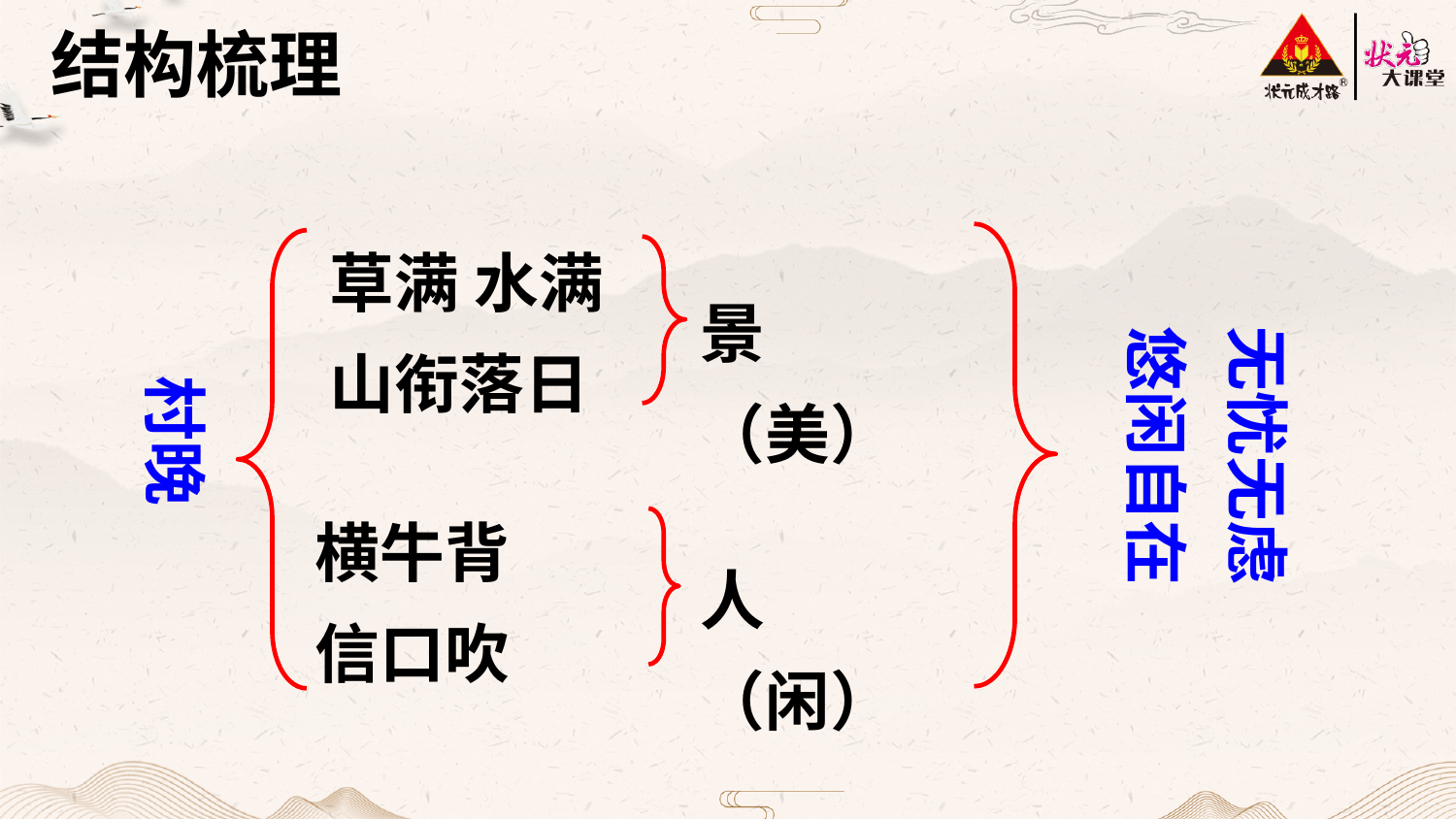

结构梳理
草满 水满
山衔落日

无忧无虑
悠闲自在
景（美）
村晚
横牛背
信口吹

人（闲）